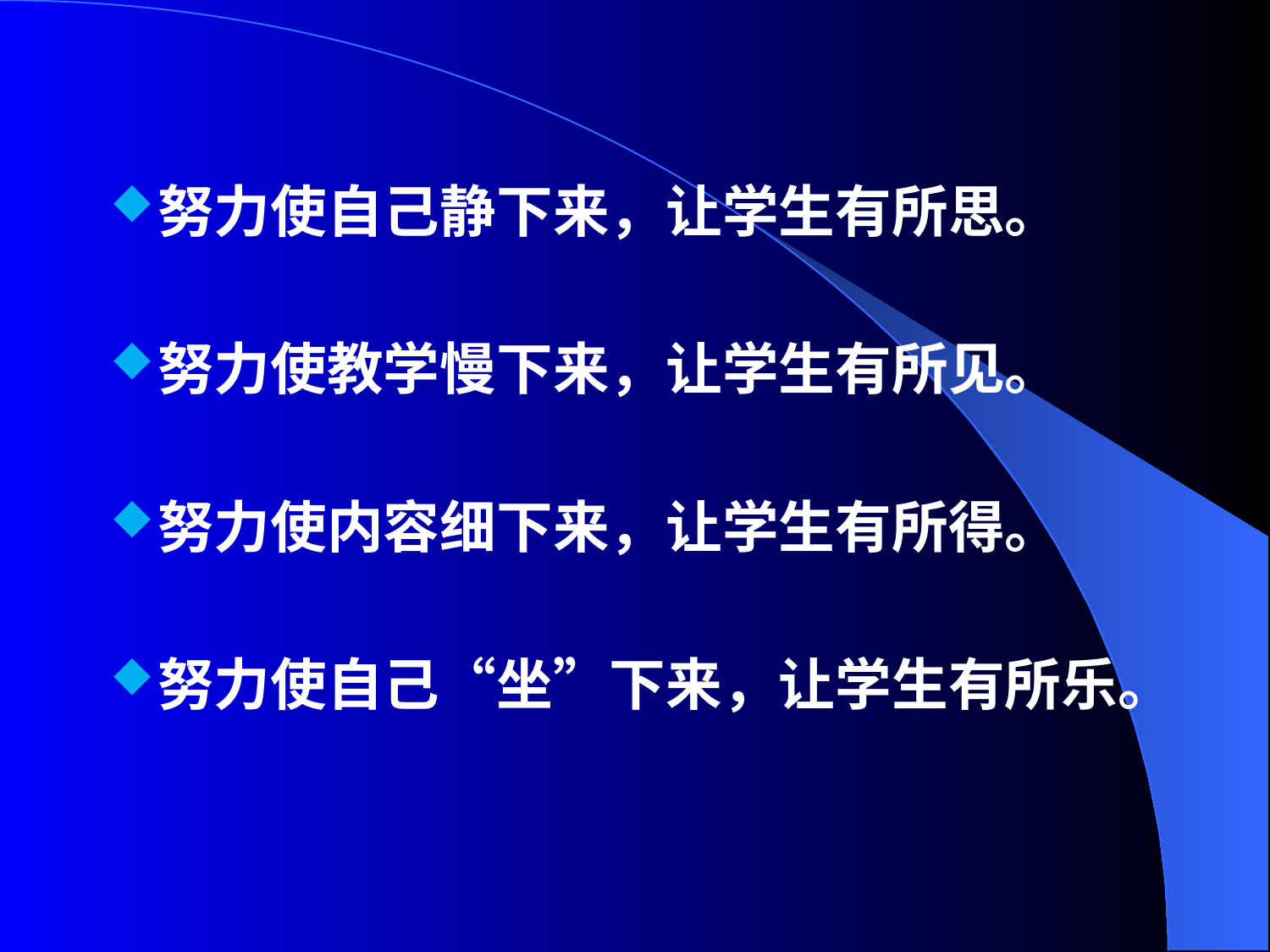

努力使自己静下来，让学生有所思。

努力使教学慢下来，让学生有所见。

努力使内容细下来，让学生有所得。

努力使自己“坐”下来，让学生有所乐。